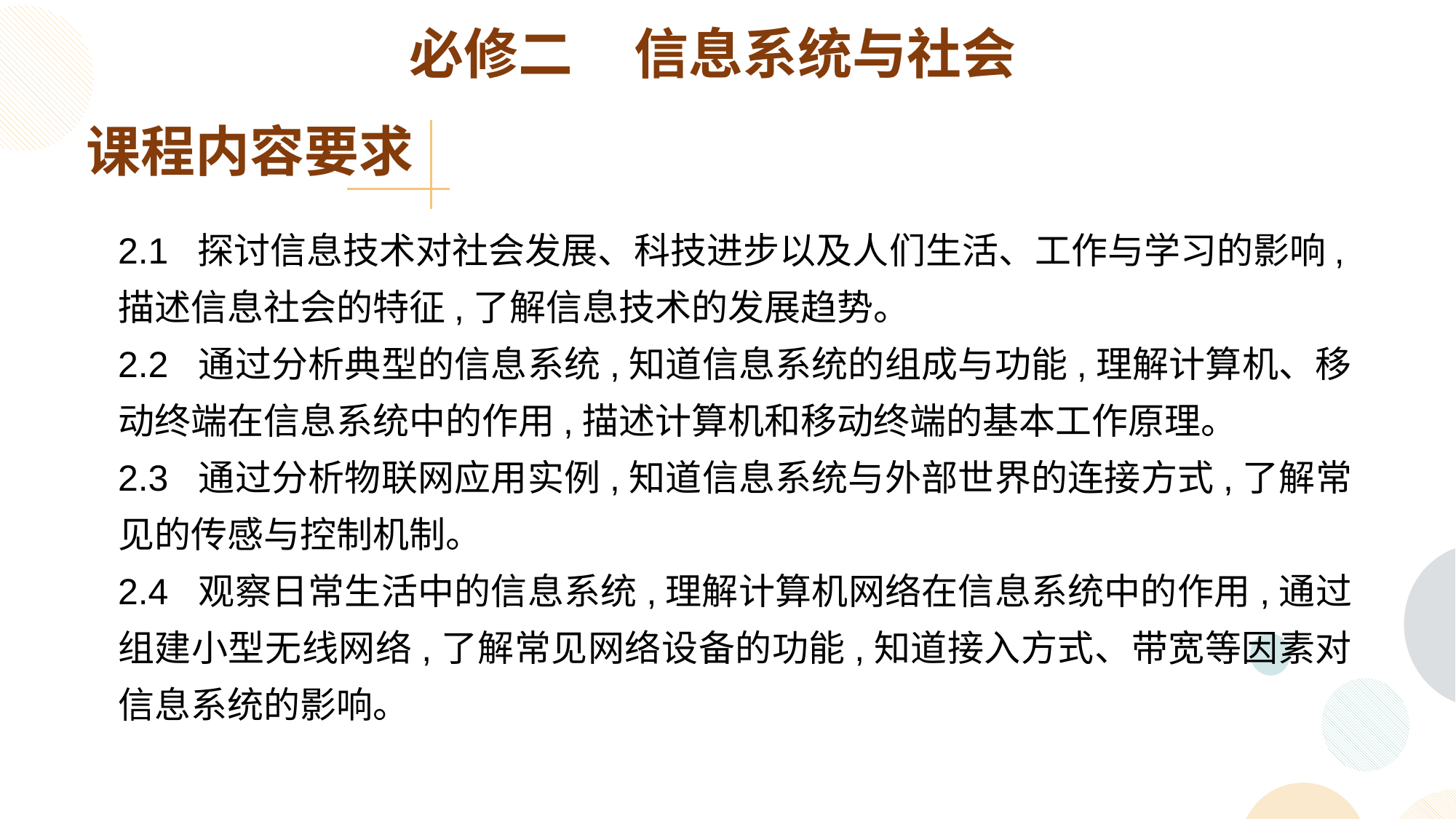

必修二     信息系统与社会
课程内容要求
2.1  探讨信息技术对社会发展、科技进步以及人们生活、工作与学习的影响,描述信息社会的特征,了解信息技术的发展趋势。
2.2  通过分析典型的信息系统,知道信息系统的组成与功能,理解计算机、移动终端在信息系统中的作用,描述计算机和移动终端的基本工作原理。
2.3  通过分析物联网应用实例,知道信息系统与外部世界的连接方式,了解常见的传感与控制机制。
2.4  观察日常生活中的信息系统,理解计算机网络在信息系统中的作用,通过组建小型无线网络,了解常见网络设备的功能,知道接入方式、带宽等因素对信息系统的影响。